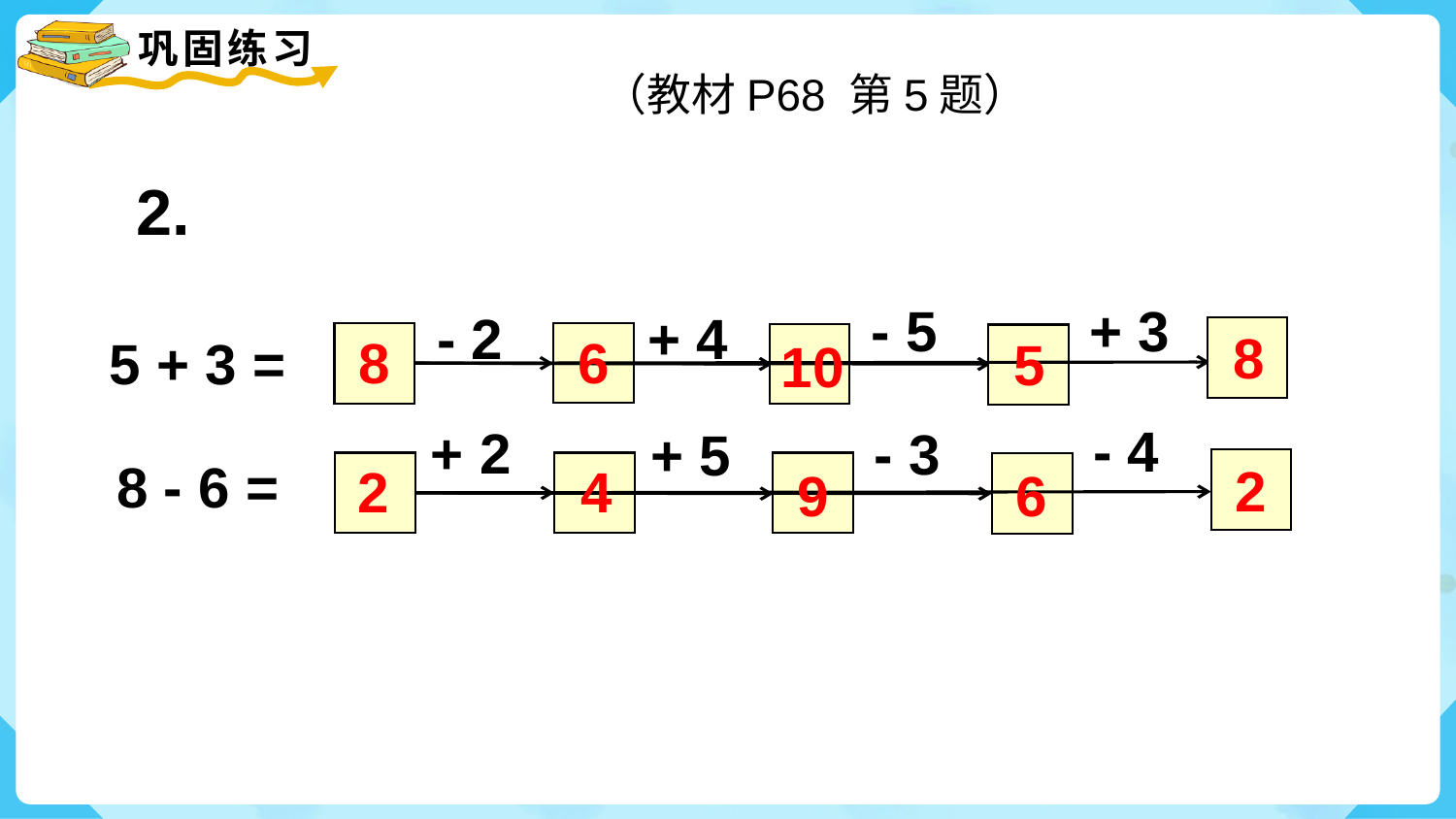

（教材P68 第5题）
2.
- 5
+ 3
- 2
+ 4

5 + 3 =

8
8
6
5
10
- 4
+ 2
- 3
+ 5
8 - 6 =

2
2
4
9
6